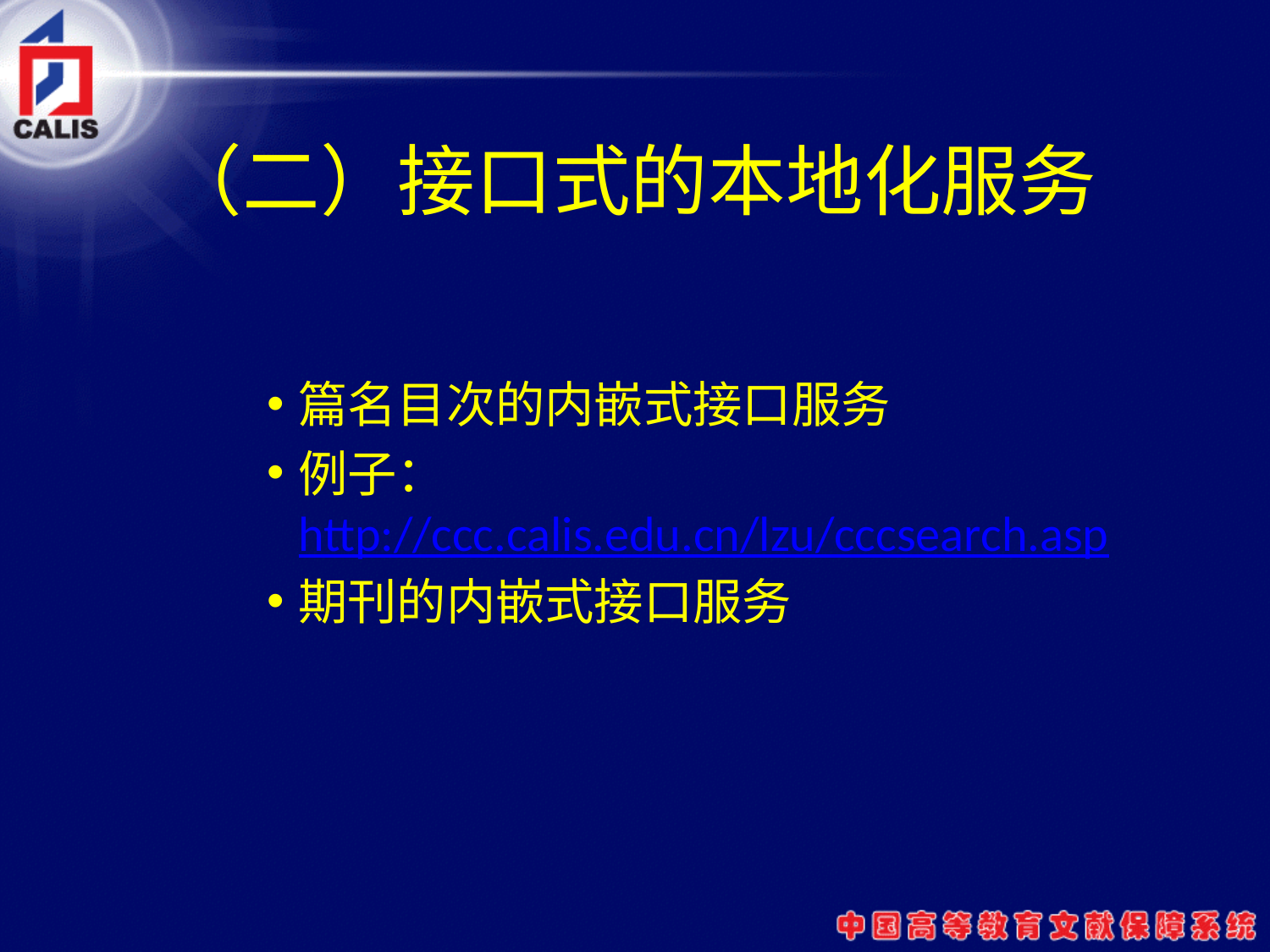

# （二）接口式的本地化服务
篇名目次的内嵌式接口服务
例子： http://ccc.calis.edu.cn/lzu/cccsearch.asp
期刊的内嵌式接口服务